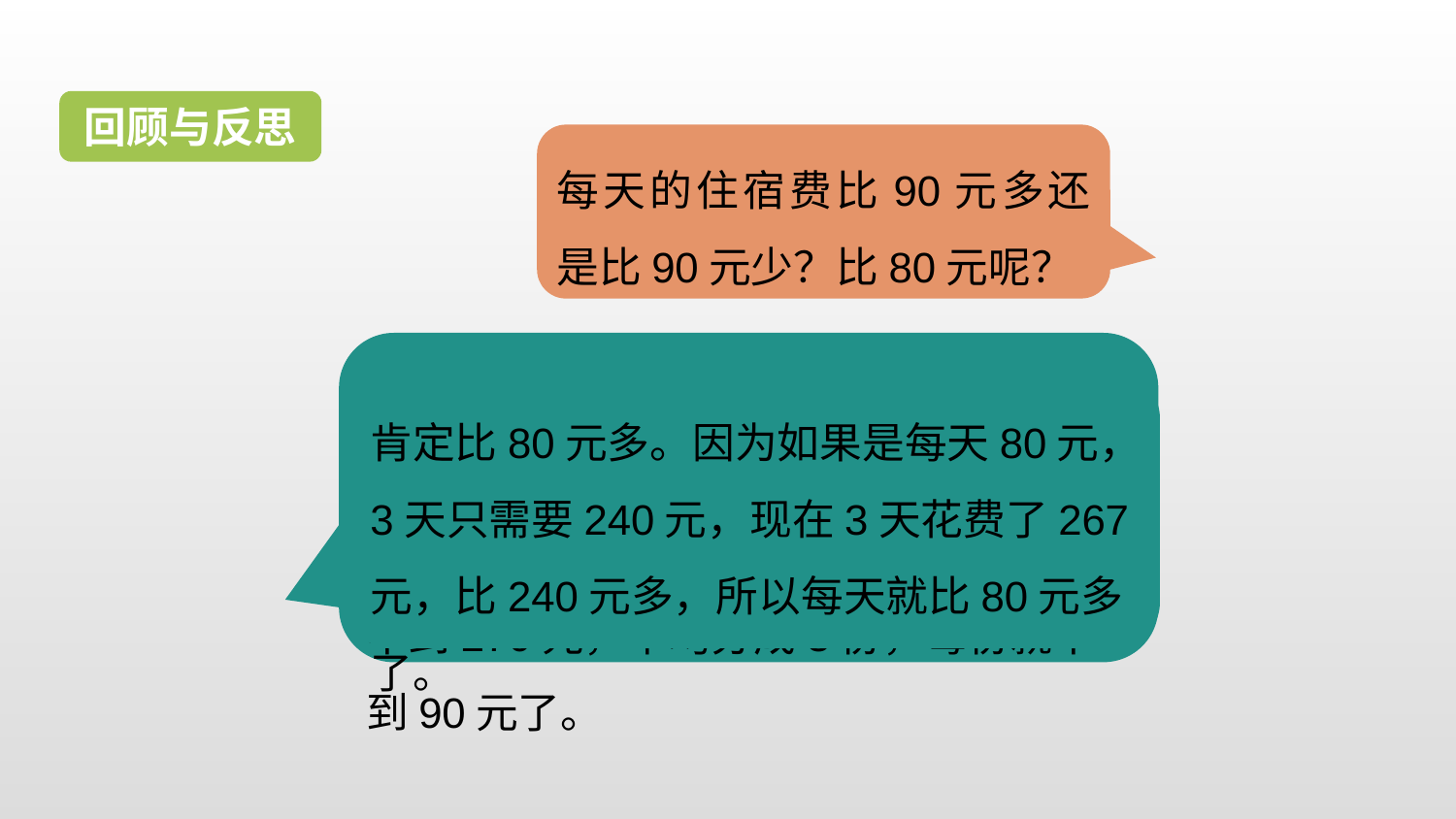

回顾与反思
每天的住宿费比90元多还是比90元少？比80元呢？
每天的住宿费比90元少。因为3天的住宿费是267元，比270元少，如果是270元，平均分成3份，每天是90元，不到270元，平均分成3份，每份就不到90元了。
肯定比80元多。因为如果是每天80元，3天只需要240元，现在3天花费了267元，比240元多，所以每天就比80元多了。